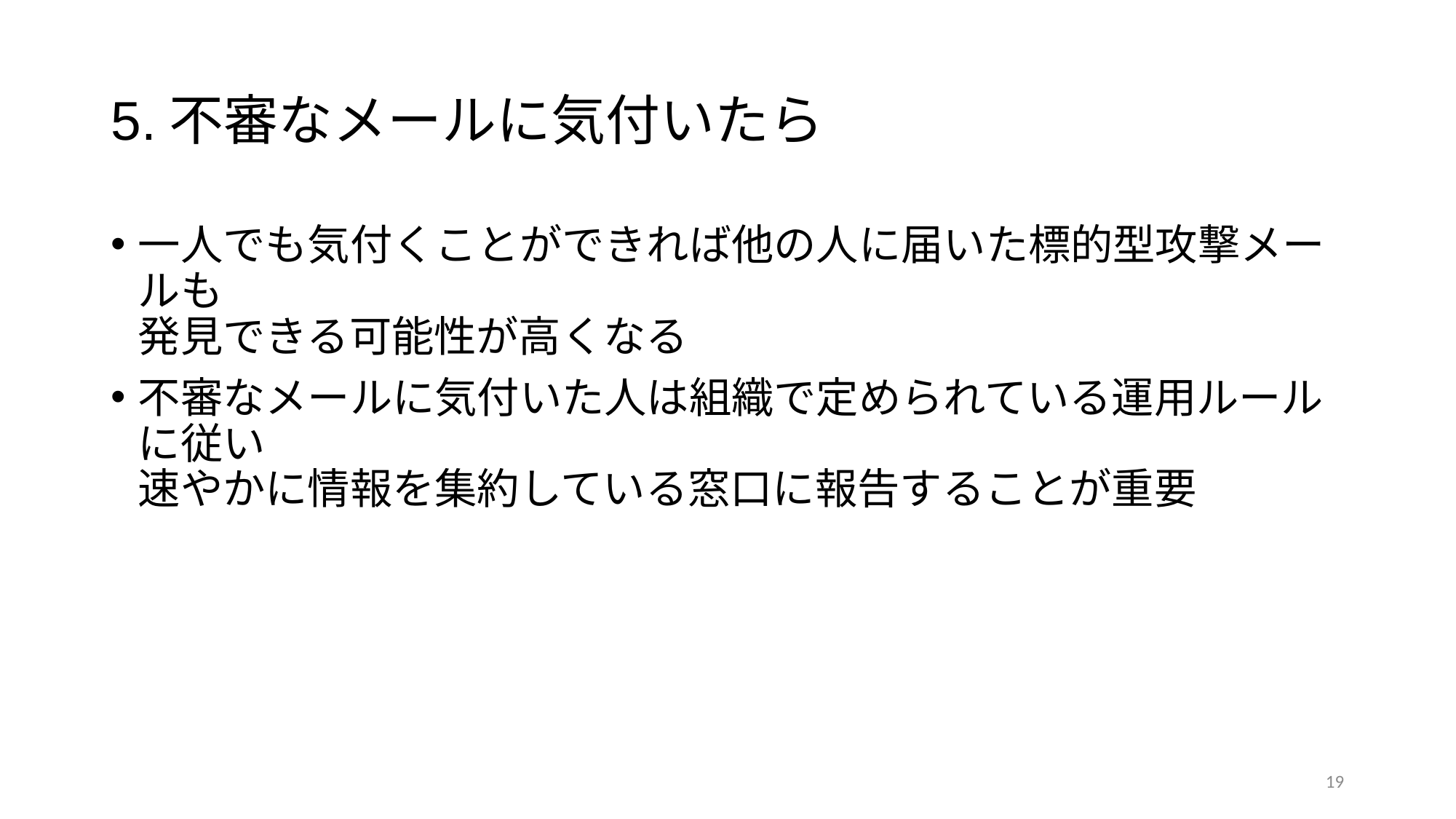

# 5.不審なメールに気付いたら
一人でも気付くことができれば他の人に届いた標的型攻撃メールも
発見できる可能性が高くなる
不審なメールに気付いた人は組織で定められている運用ルールに従い
速やかに情報を集約している窓口に報告することが重要

19